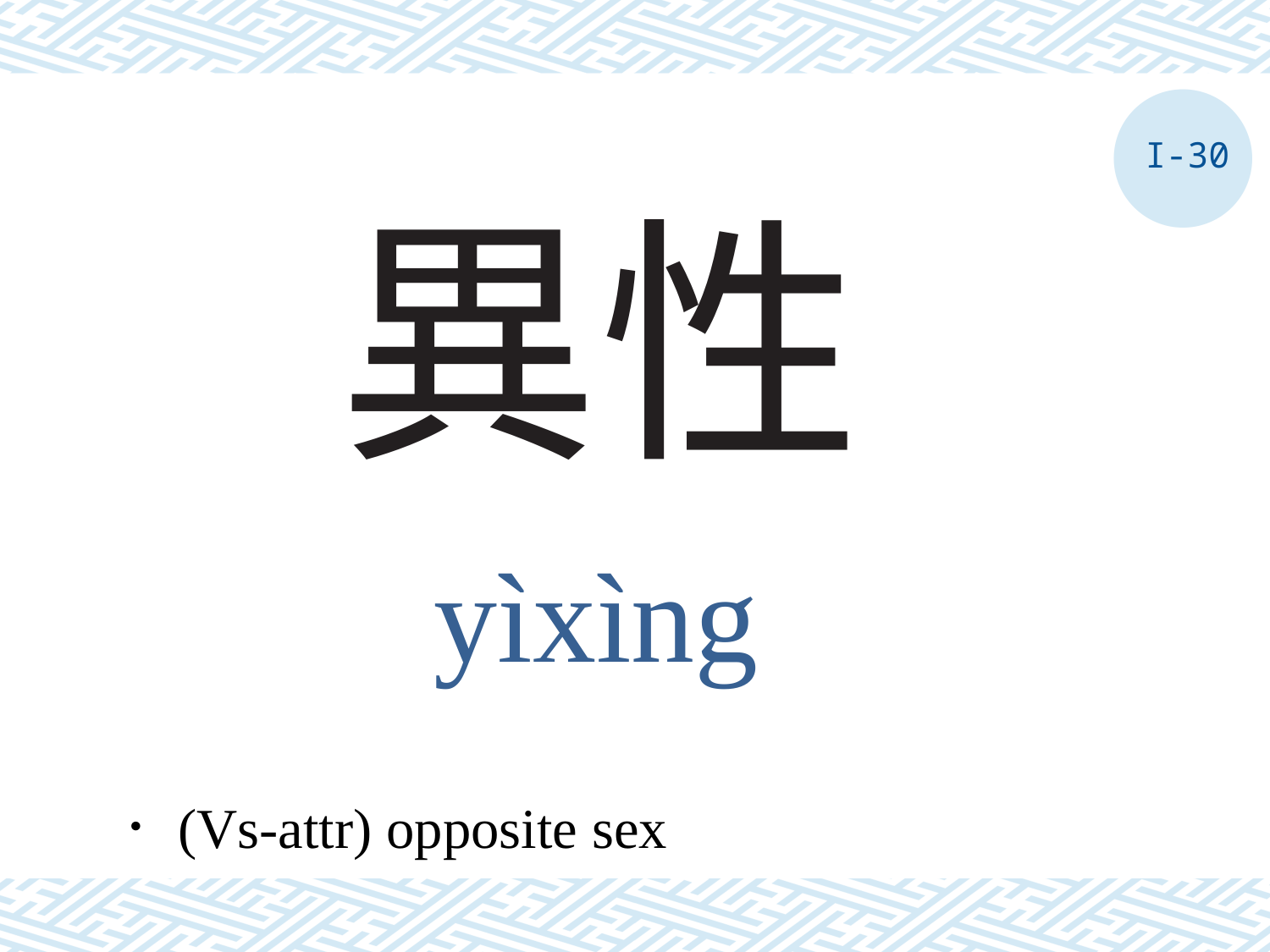

I-30

# 異性
yìxìng
．(Vs-attr) opposite sex